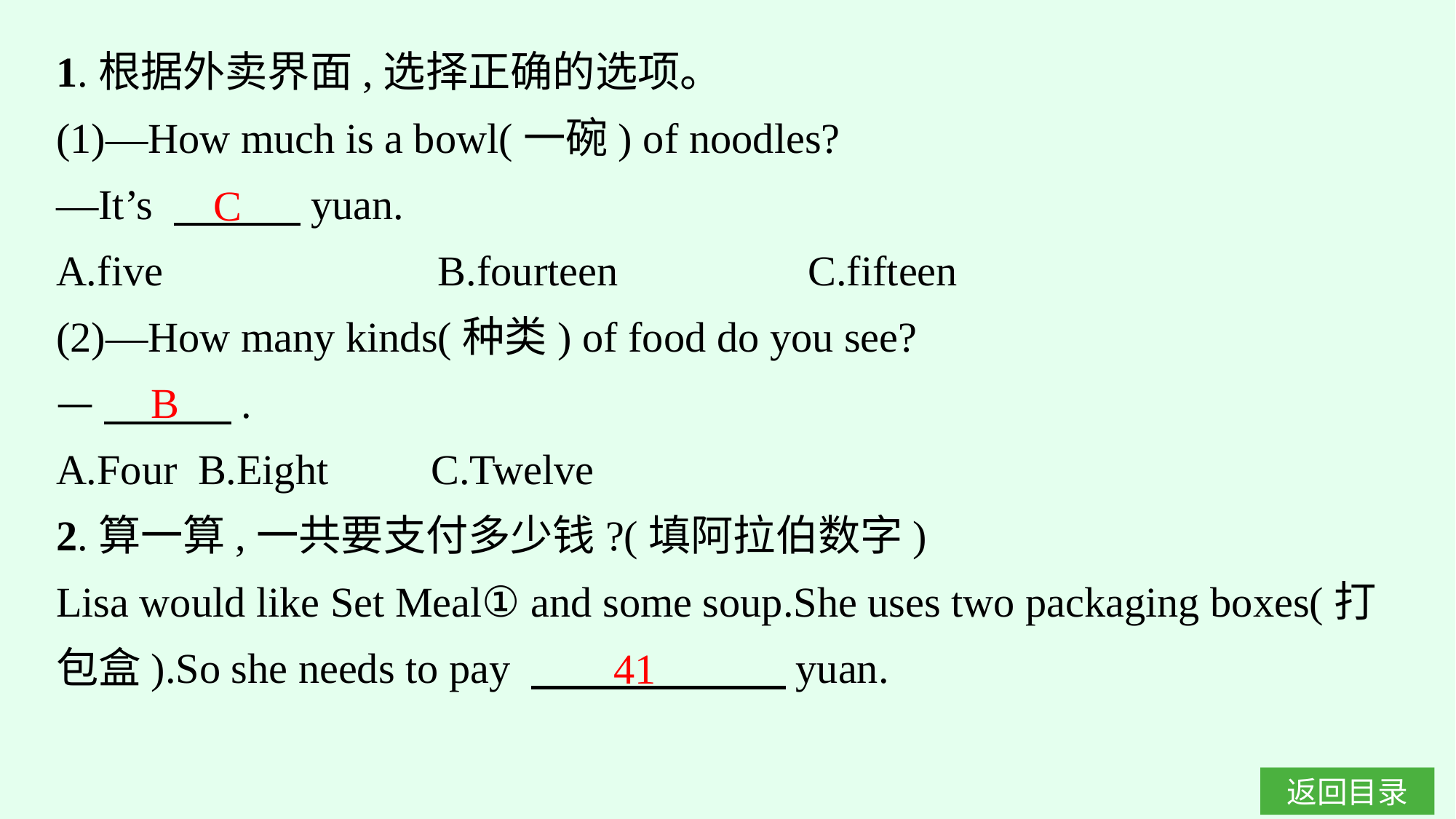

1.根据外卖界面,选择正确的选项。
(1)—How much is a bowl(一碗) of noodles?
—It’s 　　　yuan.
A.five　　　　　　B.fourteen　　　　C.fifteen
(2)—How many kinds(种类) of food do you see?
—　　　.
A.Four	B.Eight	C.Twelve
2.算一算,一共要支付多少钱?(填阿拉伯数字)
Lisa would like Set Meal① and some soup.She uses two packaging boxes(打包盒).So she needs to pay 　　　　　　yuan.
C
B
41